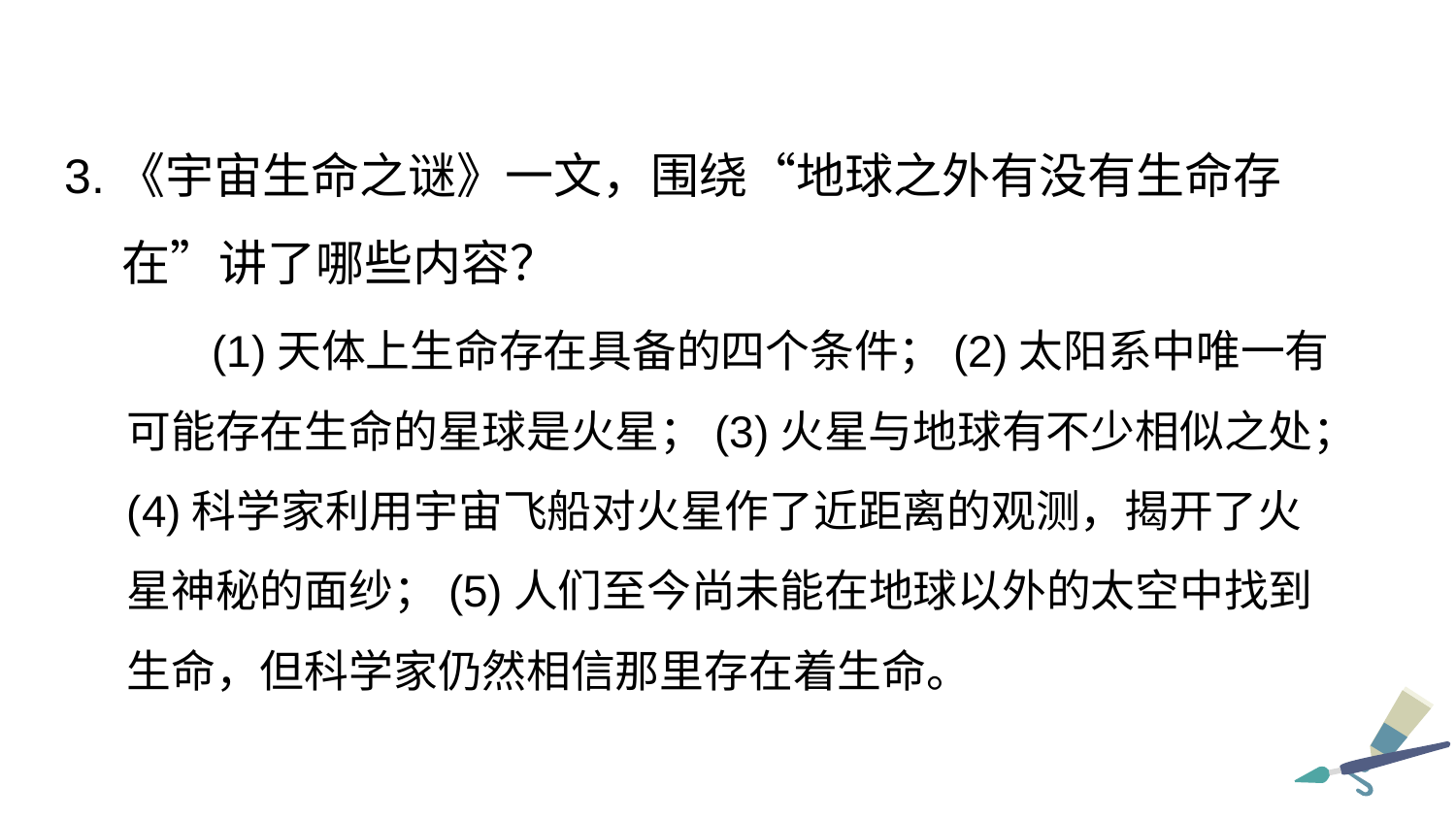

3.《宇宙生命之谜》一文，围绕“地球之外有没有生命存在”讲了哪些内容？
(1)天体上生命存在具备的四个条件；(2)太阳系中唯一有可能存在生命的星球是火星；(3)火星与地球有不少相似之处；(4)科学家利用宇宙飞船对火星作了近距离的观测，揭开了火星神秘的面纱；(5)人们至今尚未能在地球以外的太空中找到生命，但科学家仍然相信那里存在着生命。